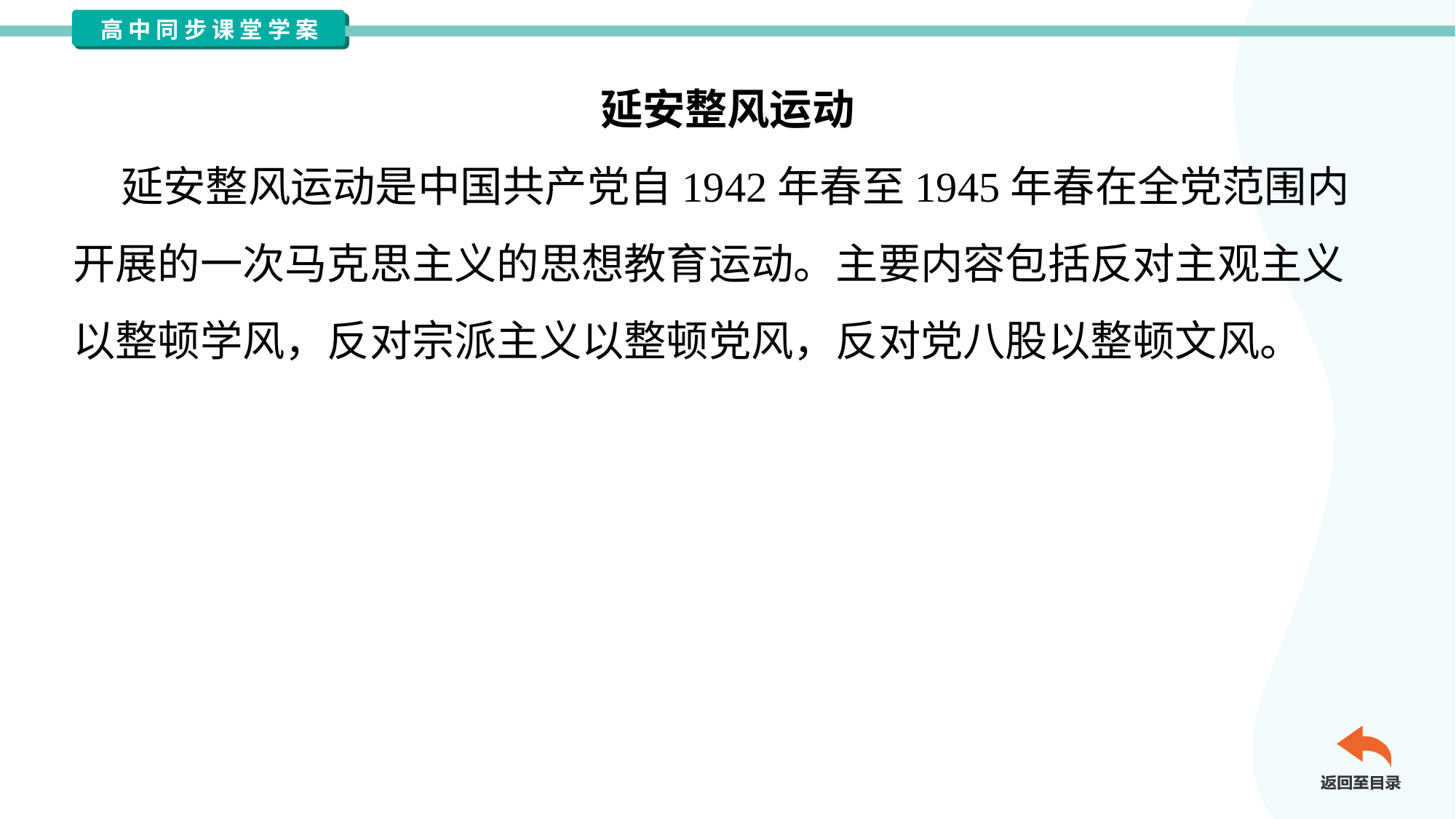

延安整风运动
    延安整风运动是中国共产党自1942年春至1945年春在全党范围内
开展的一次马克思主义的思想教育运动。主要内容包括反对主观主义
以整顿学风，反对宗派主义以整顿党风，反对党八股以整顿文风。